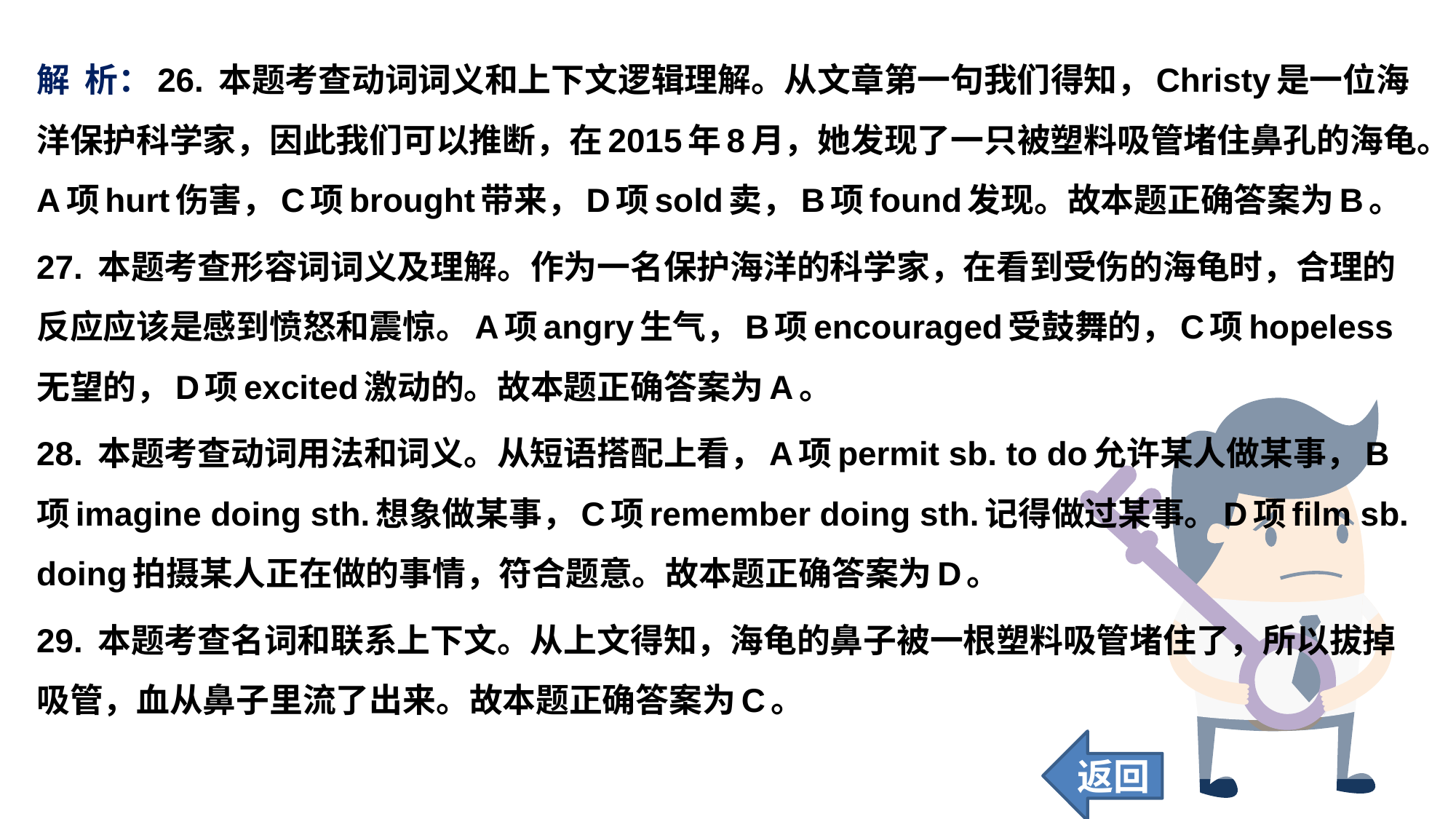

解  析：26. 本题考查动词词义和上下文逻辑理解。从文章第一句我们得知，Christy是一位海洋保护科学家，因此我们可以推断，在2015年8月，她发现了一只被塑料吸管堵住鼻孔的海龟。A项hurt伤害，C项brought带来，D项sold卖，B项found发现。故本题正确答案为B。
27. 本题考查形容词词义及理解。作为一名保护海洋的科学家，在看到受伤的海龟时，合理的反应应该是感到愤怒和震惊。A项angry生气，B项encouraged受鼓舞的，C项hopeless无望的，D项excited激动的。故本题正确答案为A。
28. 本题考查动词用法和词义。从短语搭配上看，A项permit sb. to do允许某人做某事，B项imagine doing sth.想象做某事，C项remember doing sth.记得做过某事。D项film sb. doing拍摄某人正在做的事情，符合题意。故本题正确答案为D。
29. 本题考查名词和联系上下文。从上文得知，海龟的鼻子被一根塑料吸管堵住了，所以拔掉吸管，血从鼻子里流了出来。故本题正确答案为C。

返回
96